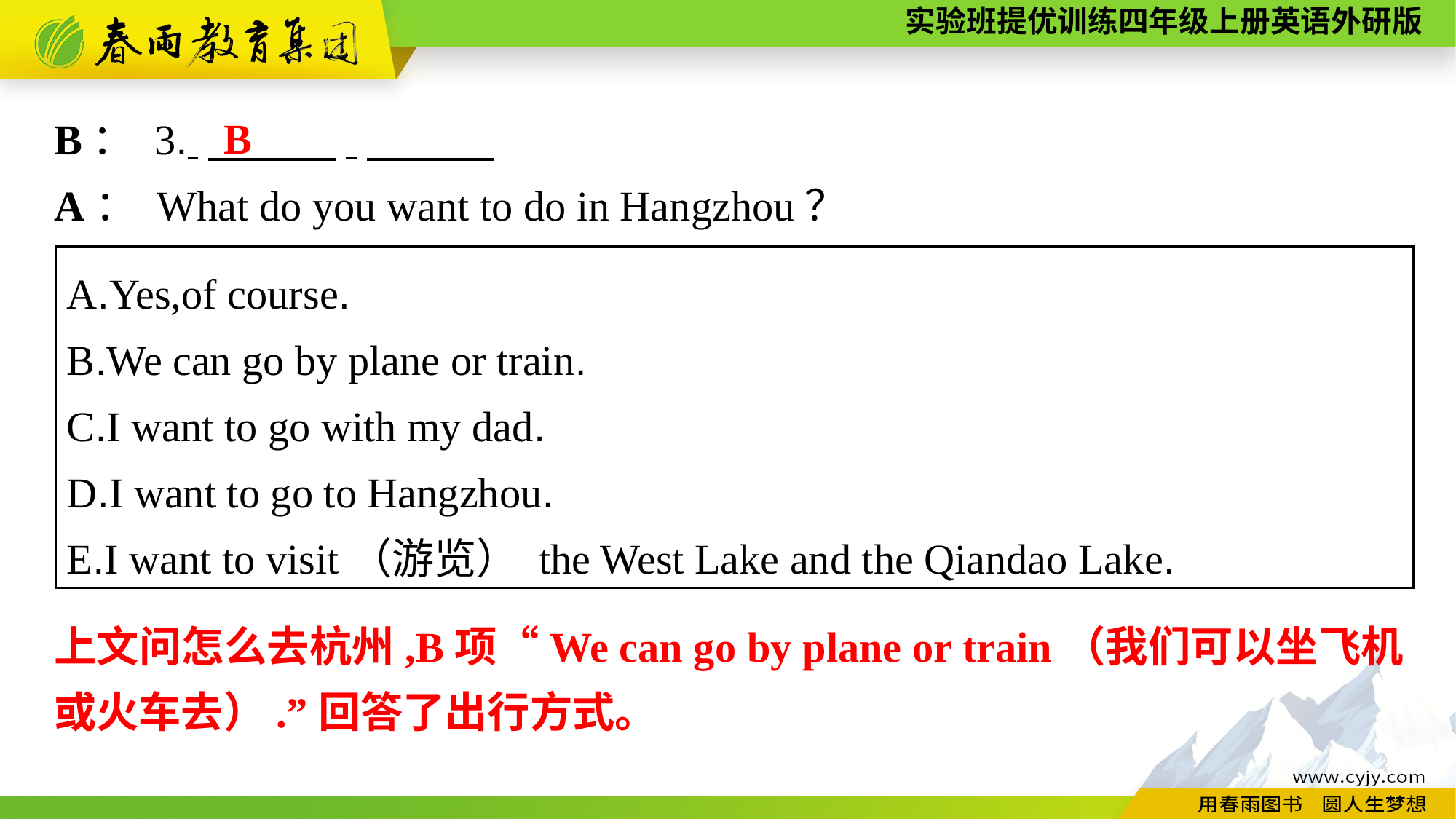

B
B： 3. 　　　.
A： What do you want to do in Hangzhou？
A.Yes,of course.
B.We can go by plane or train.
C.I want to go with my dad.
D.I want to go to Hangzhou.
E.I want to visit（游览） the West Lake and the Qiandao Lake.
上文问怎么去杭州,B项“We can go by plane or train（我们可以坐飞机或火车去）.”回答了出行方式。